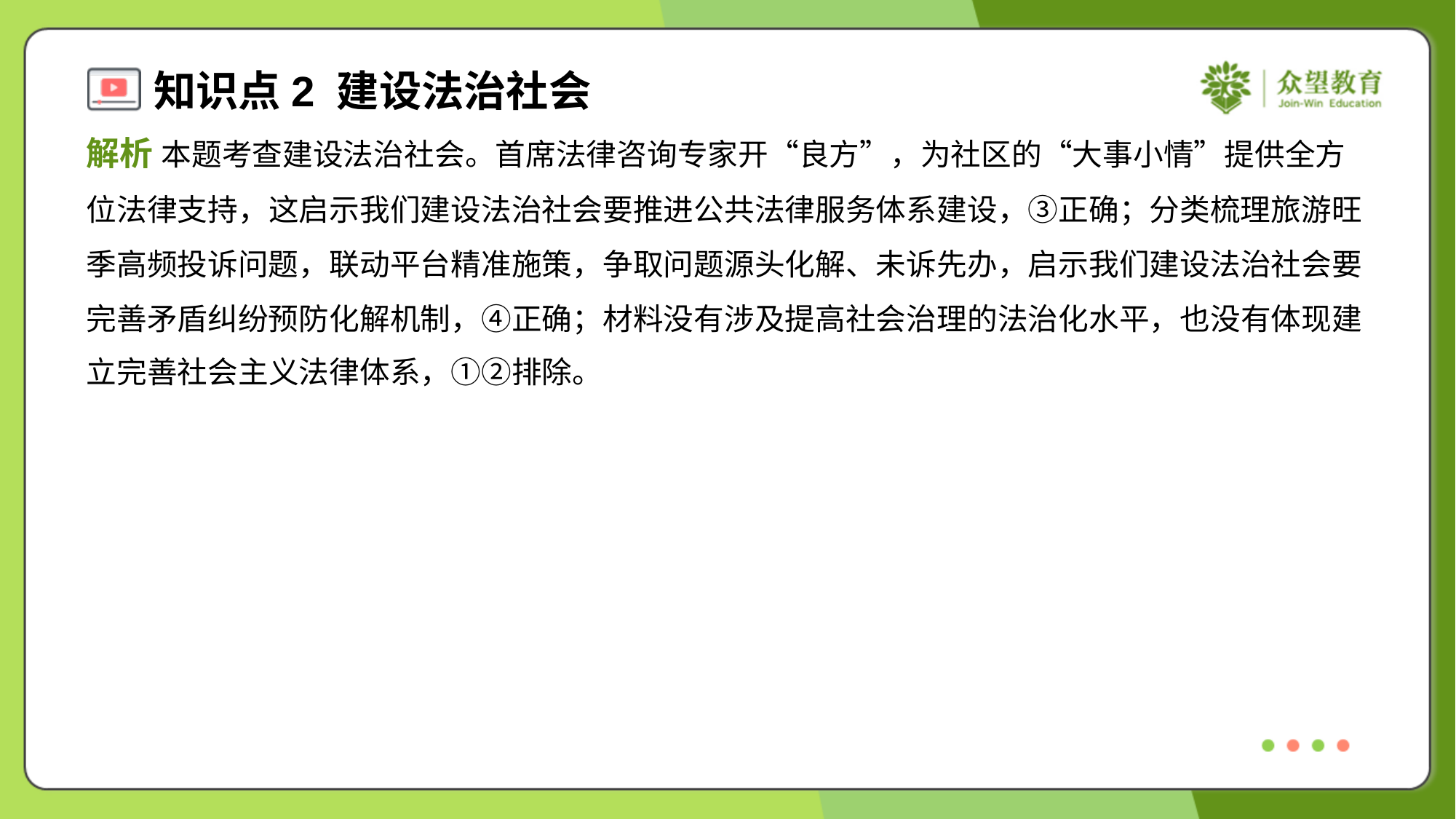

解析 本题考查建设法治社会。首席法律咨询专家开“良方”，为社区的“大事小情”提供全方
位法律支持，这启示我们建设法治社会要推进公共法律服务体系建设，③正确；分类梳理旅游旺
季高频投诉问题，联动平台精准施策，争取问题源头化解、未诉先办，启示我们建设法治社会要
完善矛盾纠纷预防化解机制，④正确；材料没有涉及提高社会治理的法治化水平，也没有体现建
立完善社会主义法律体系，①②排除。